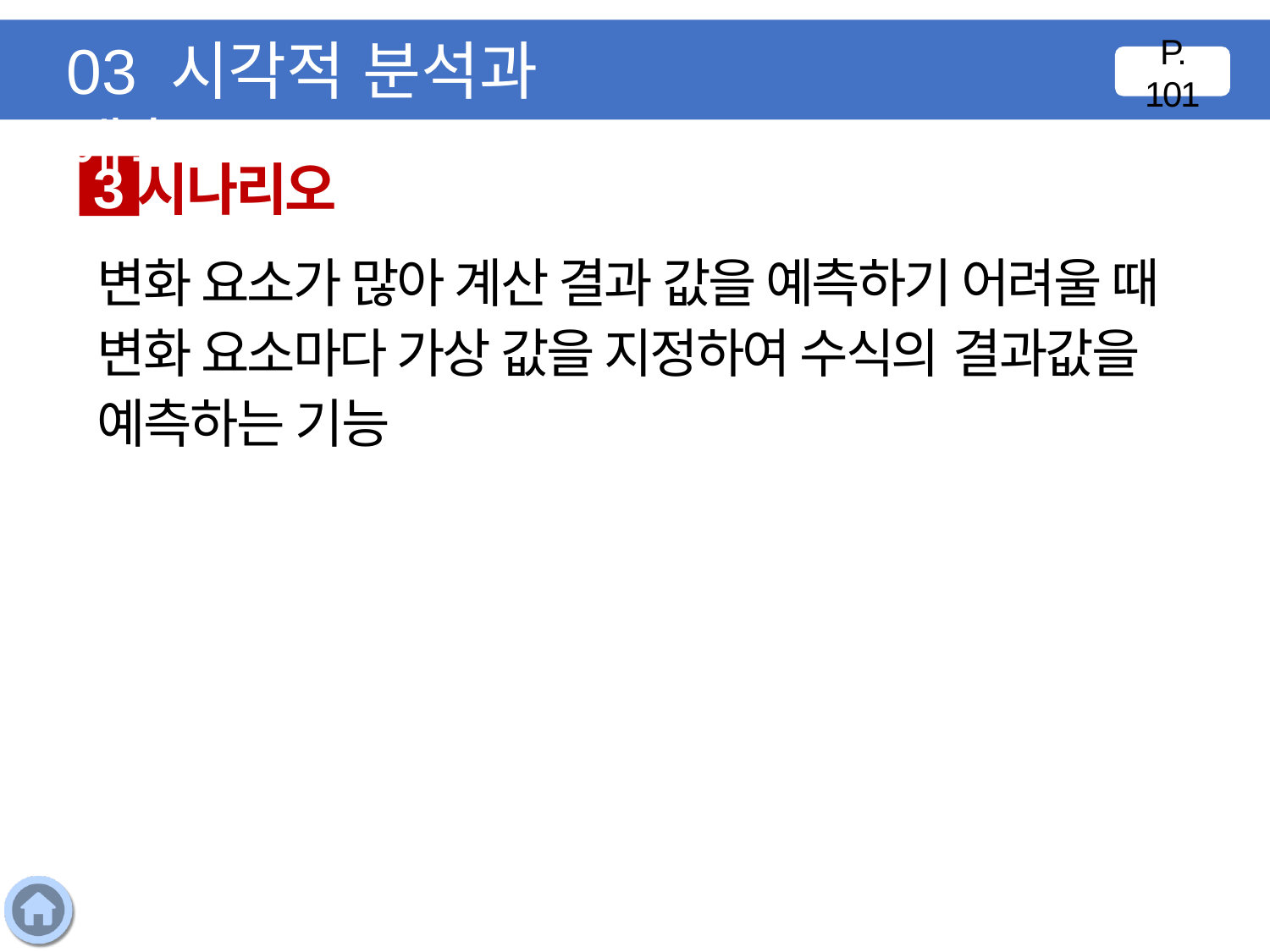

03 시각적 분석과 예측
P. 101
시나리오
3
변화 요소가 많아 계산 결과 값을 예측하기 어려울 때 변화 요소마다 가상 값을 지정하여 수식의 결과값을 예측하는 기능